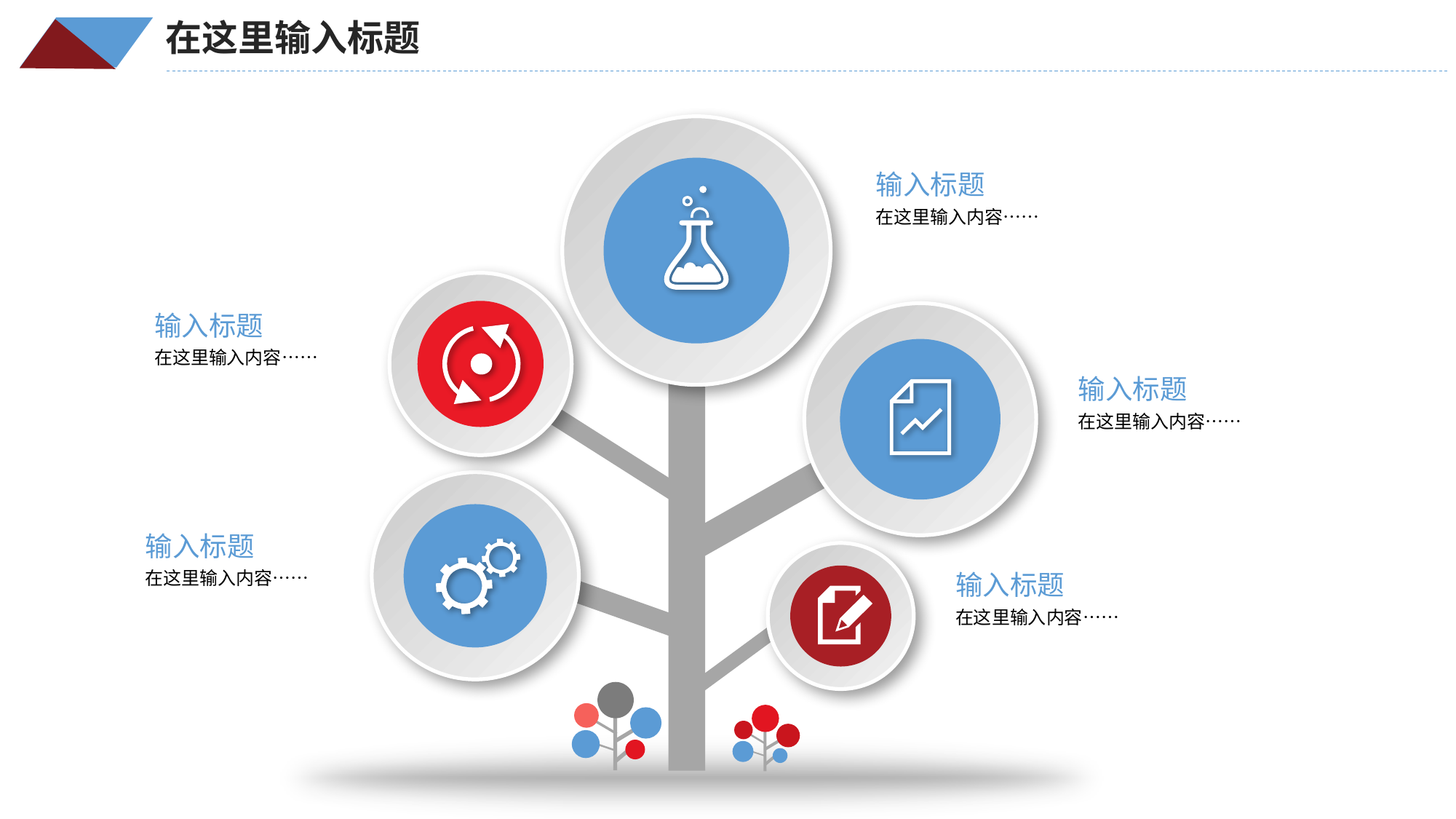

在这里输入标题

输入标题
在这里输入内容……
输入标题
在这里输入内容……
输入标题
在这里输入内容……
输入标题
在这里输入内容……
输入标题
在这里输入内容……